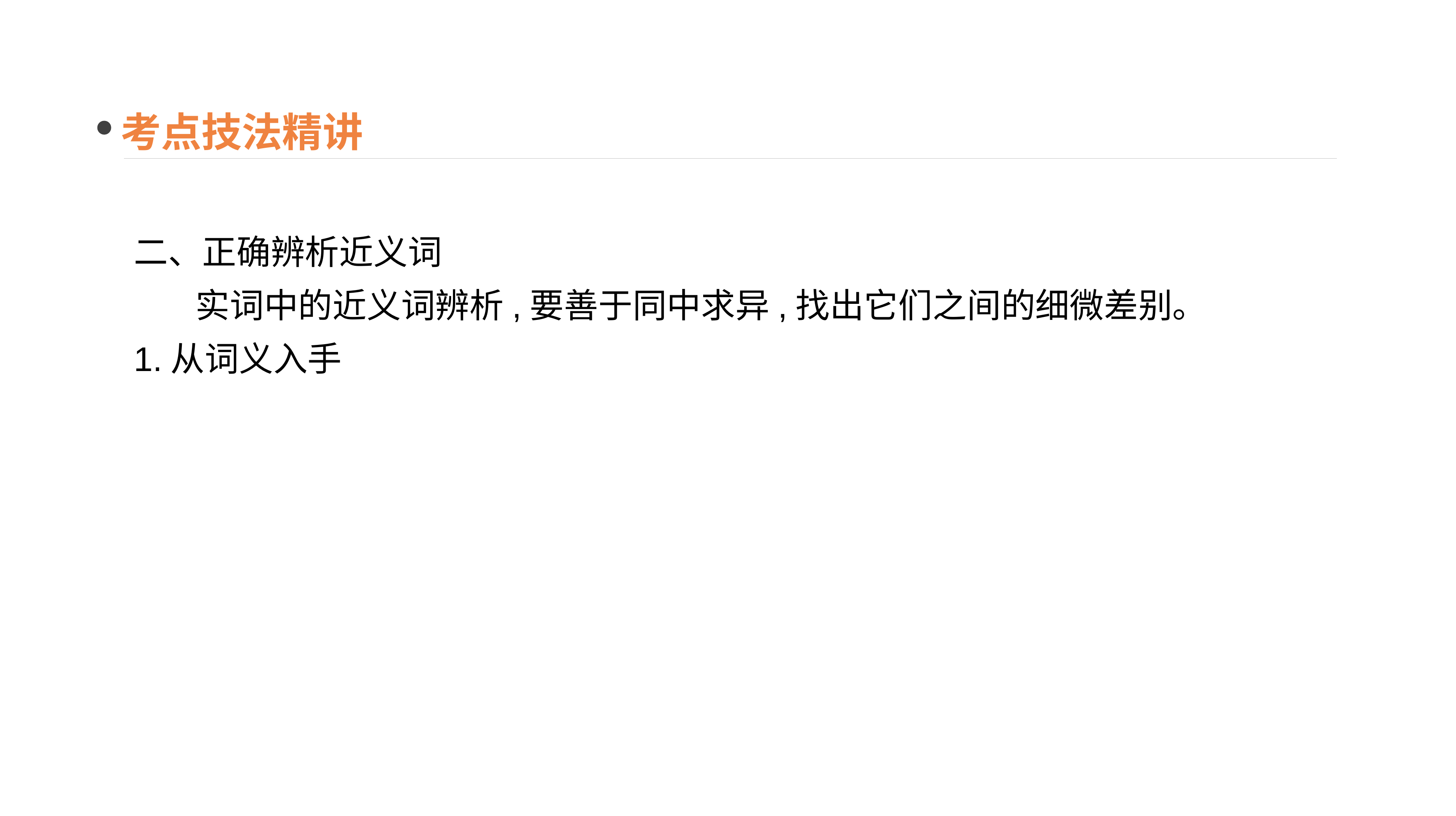

考点技法精讲

二、正确辨析近义词
       实词中的近义词辨析,要善于同中求异,找出它们之间的细微差别。
1.从词义入手